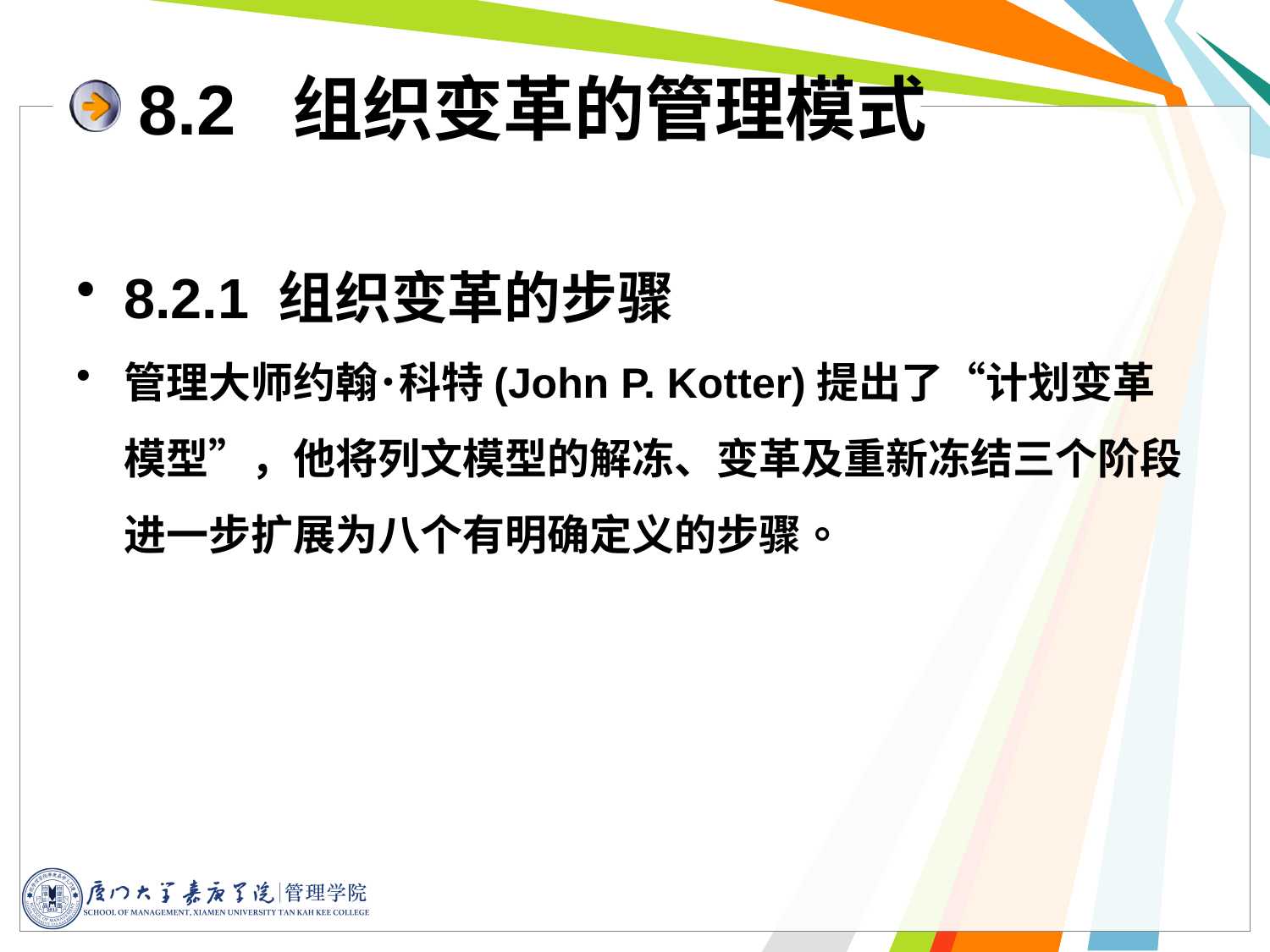

# 8.2  组织变革的管理模式
8.2.1 组织变革的步骤
管理大师约翰･科特(John P. Kotter)提出了“计划变革模型”，他将列文模型的解冻、变革及重新冻结三个阶段进一步扩展为八个有明确定义的步骤。